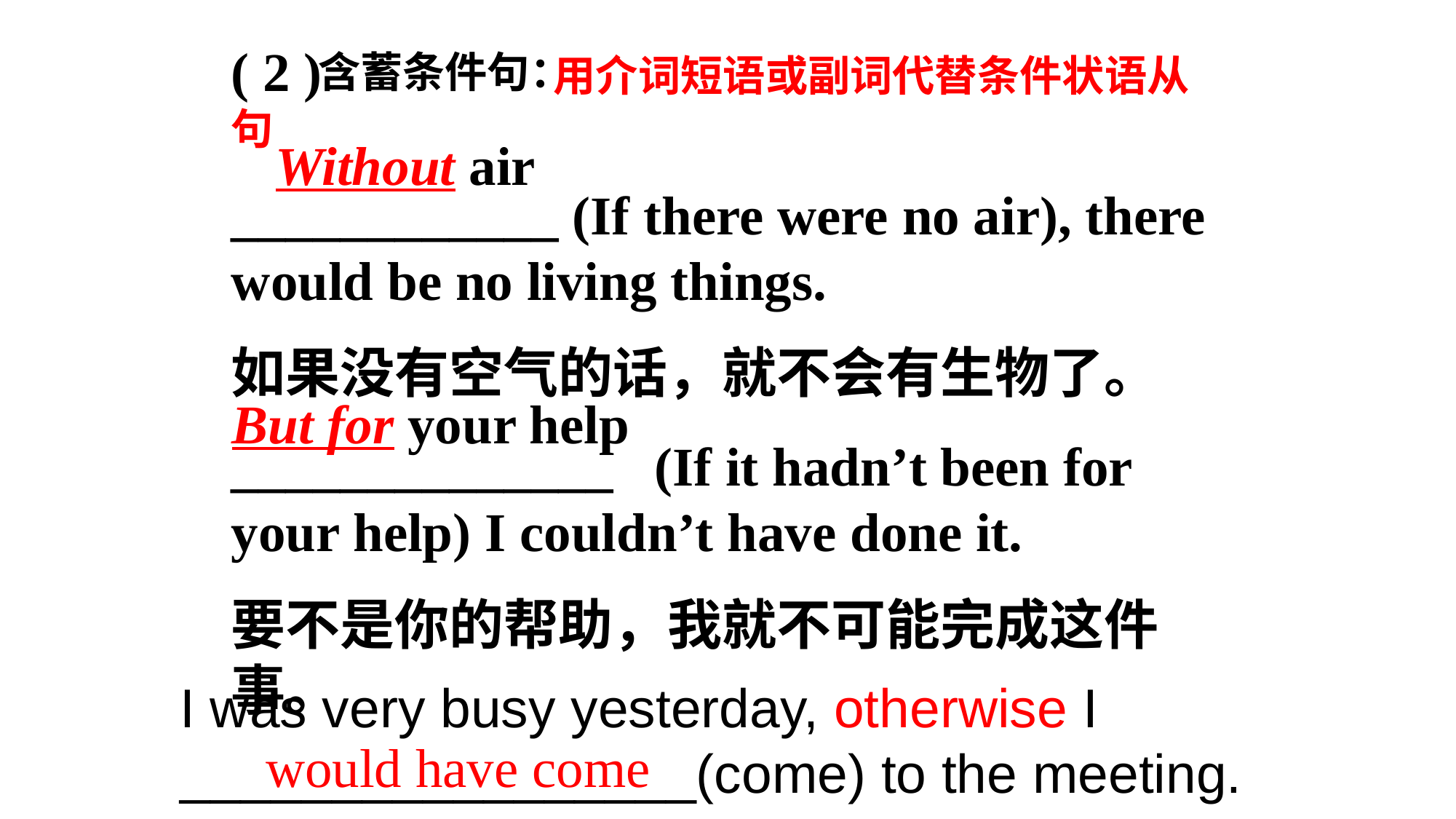

( 2 )                用介词短语或副词代替条件状语从句
____________ (If there were no air), there would be no living things.
如果没有空气的话，就不会有生物了。
______________   (If it hadn’t been for your help) I couldn’t have done it.
要不是你的帮助，我就不可能完成这件事。
含蓄条件句：
Without air
But for your help
I was very busy yesterday, otherwise I _________________(come) to the meeting.
would have come